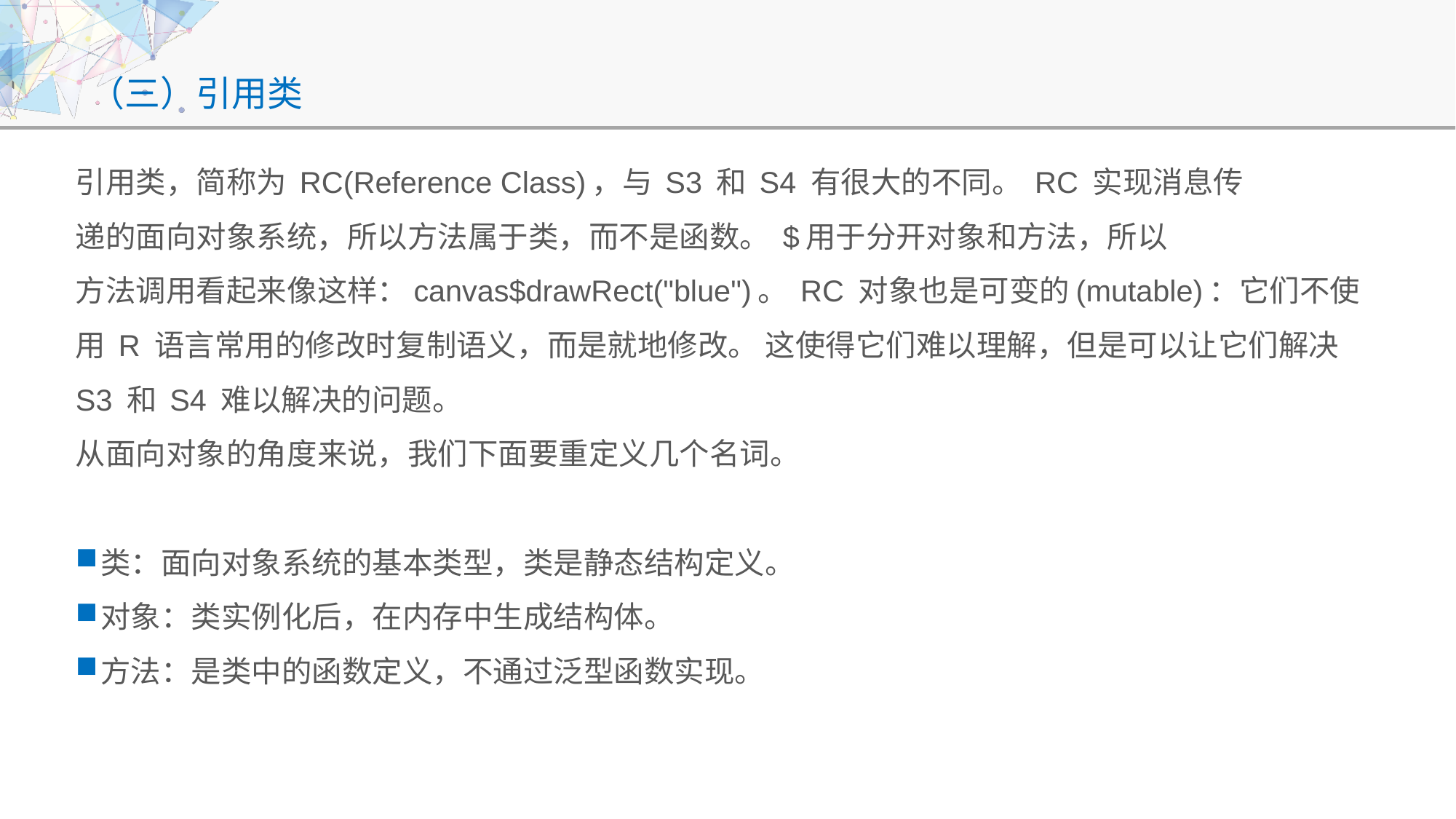

# （三）引用类
引用类，简称为 RC(Reference Class)，与 S3 和 S4 有很大的不同。 RC 实现消息传
递的面向对象系统，所以方法属于类，而不是函数。 $用于分开对象和方法，所以
方法调用看起来像这样：canvas$drawRect("blue")。 RC 对象也是可变的(mutable)：它们不使用 R 语言常用的修改时复制语义，而是就地修改。 这使得它们难以理解，但是可以让它们解决 S3 和 S4 难以解决的问题。
从面向对象的角度来说，我们下面要重定义几个名词。

类：面向对象系统的基本类型，类是静态结构定义。
对象：类实例化后，在内存中生成结构体。
方法：是类中的函数定义，不通过泛型函数实现。